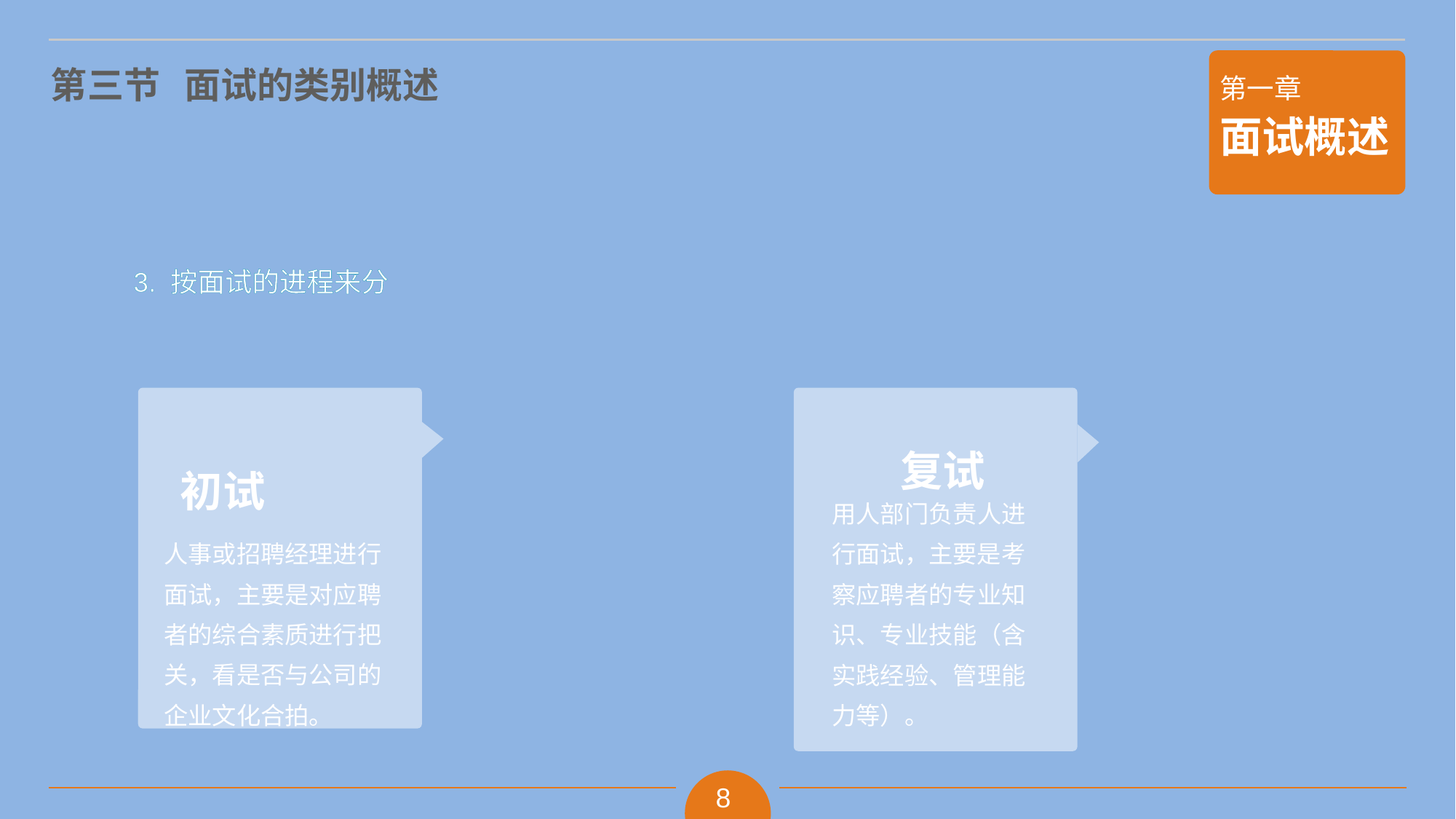

3. 按面试的进程来分

复试
初试
用人部门负责人进行面试，主要是考察应聘者的专业知识、专业技能（含实践经验、管理能力等）。
人事或招聘经理进行面试，主要是对应聘者的综合素质进行把关，看是否与公司的企业文化合拍。